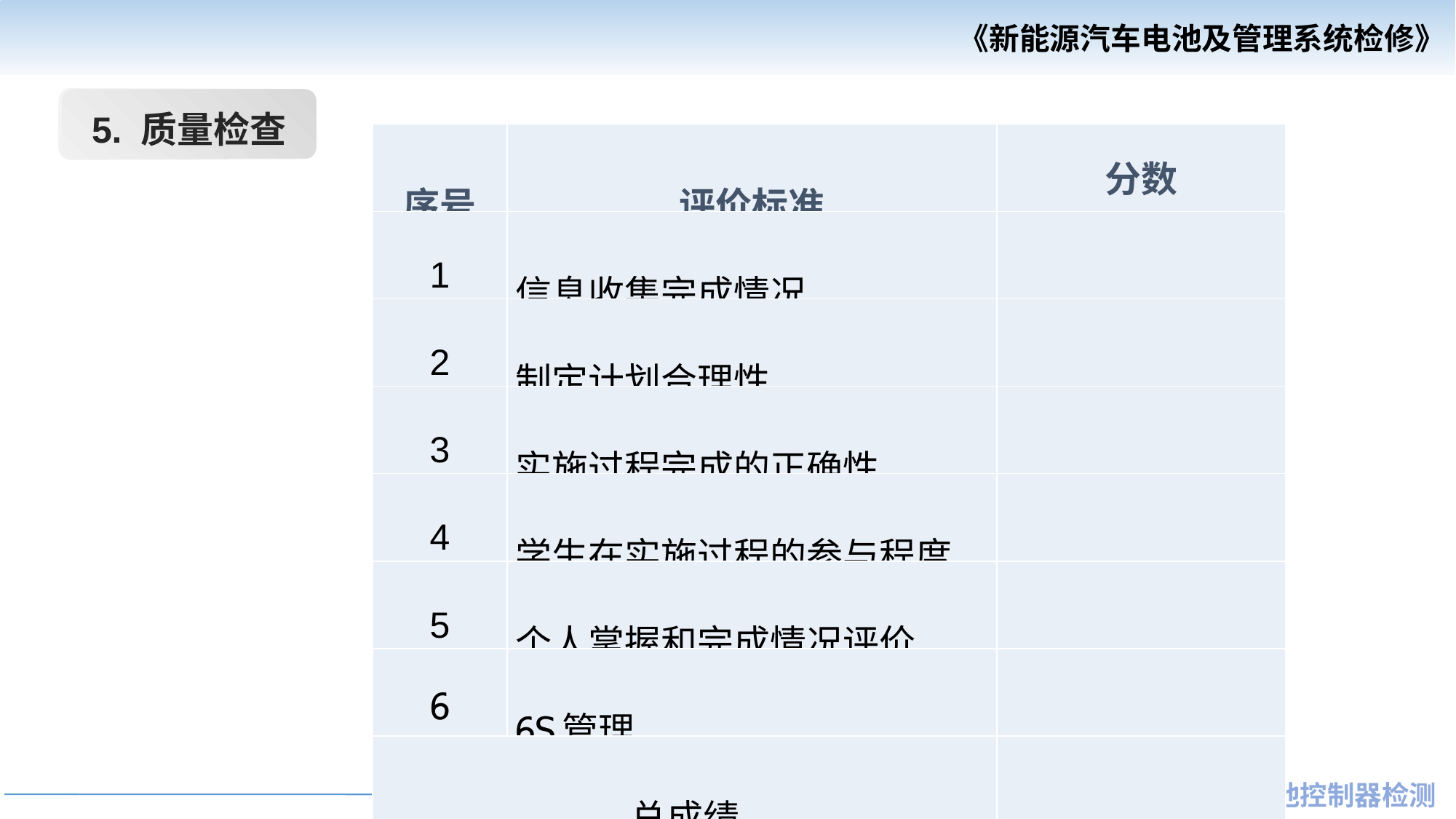

5. 质量检查
| 序号 | 评价标准 | 分数 |
| --- | --- | --- |
| 1 | 信息收集完成情况 |  |
| 2 | 制定计划合理性 |  |
| 3 | 实施过程完成的正确性 |  |
| 4 | 学生在实施过程的参与程度 |  |
| 5 | 个人掌握和完成情况评价 |  |
| 6 | 6S管理 |  |
| 总成绩 |  |  |